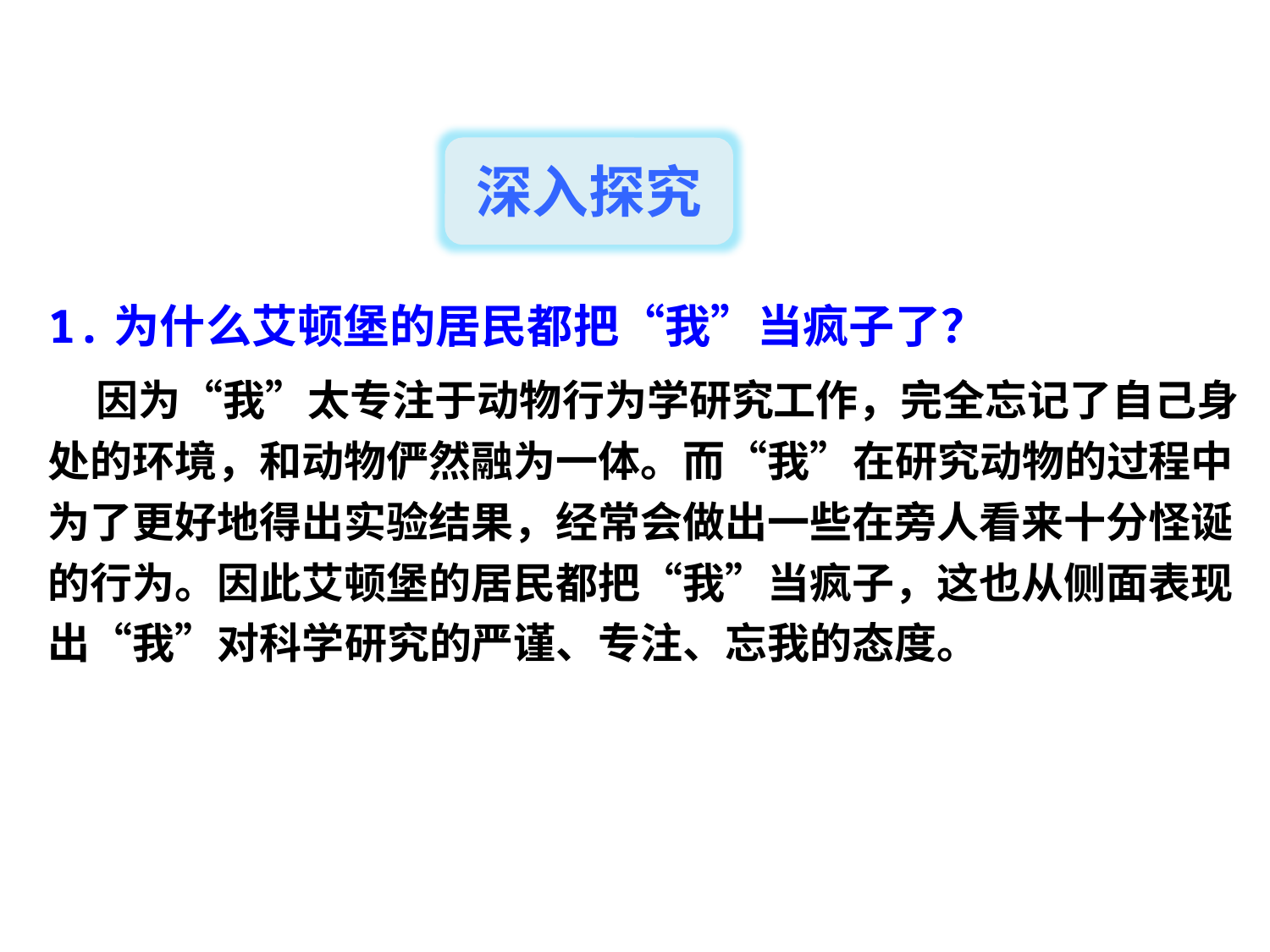

深入探究
1.为什么艾顿堡的居民都把“我”当疯子了？
    因为“我”太专注于动物行为学研究工作，完全忘记了自己身处的环境，和动物俨然融为一体。而“我”在研究动物的过程中为了更好地得出实验结果，经常会做出一些在旁人看来十分怪诞的行为。因此艾顿堡的居民都把“我”当疯子，这也从侧面表现出“我”对科学研究的严谨、专注、忘我的态度。